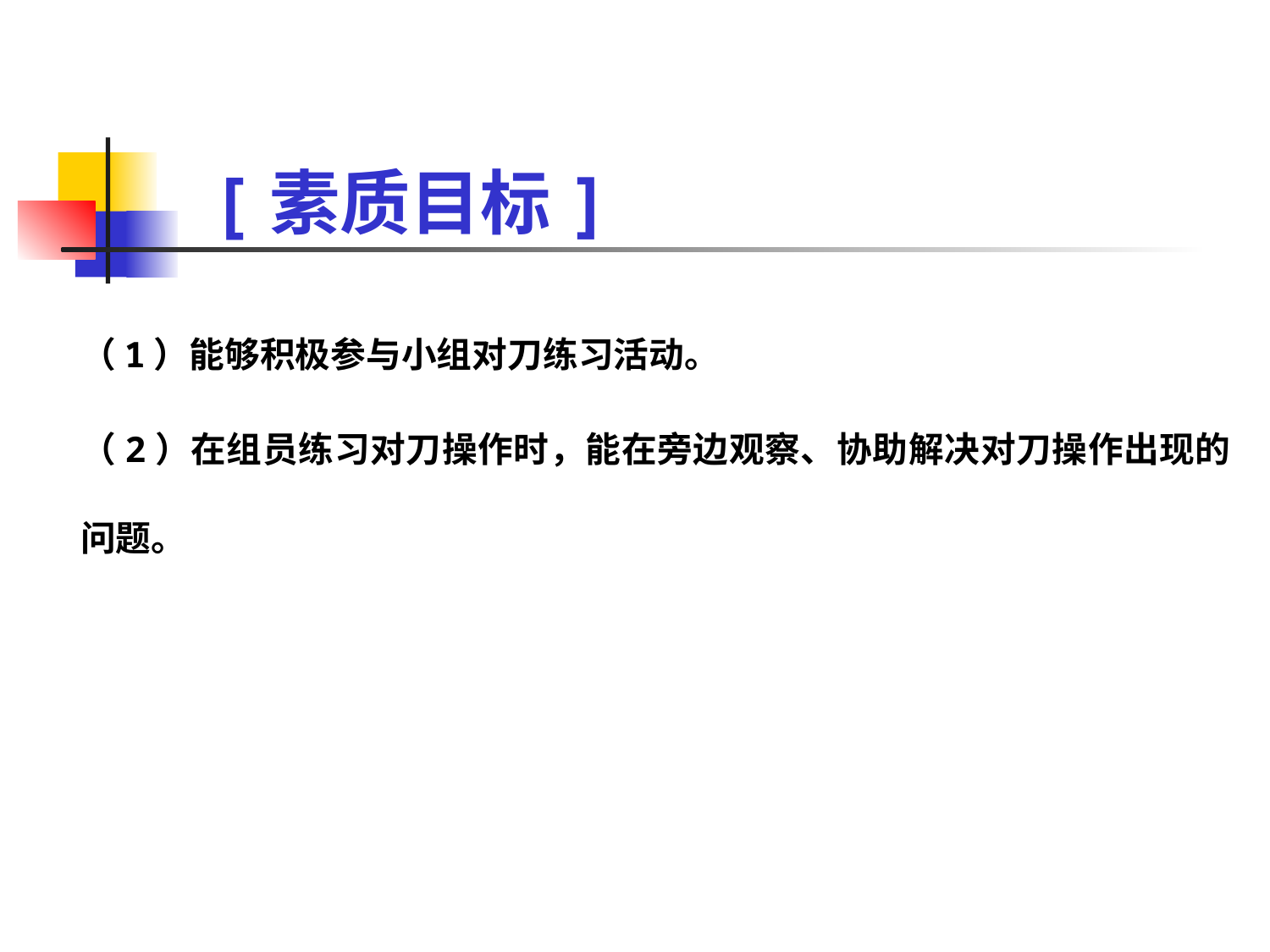

# [素质目标]
（1）能够积极参与小组对刀练习活动。
（2）在组员练习对刀操作时，能在旁边观察、协助解决对刀操作出现的问题。